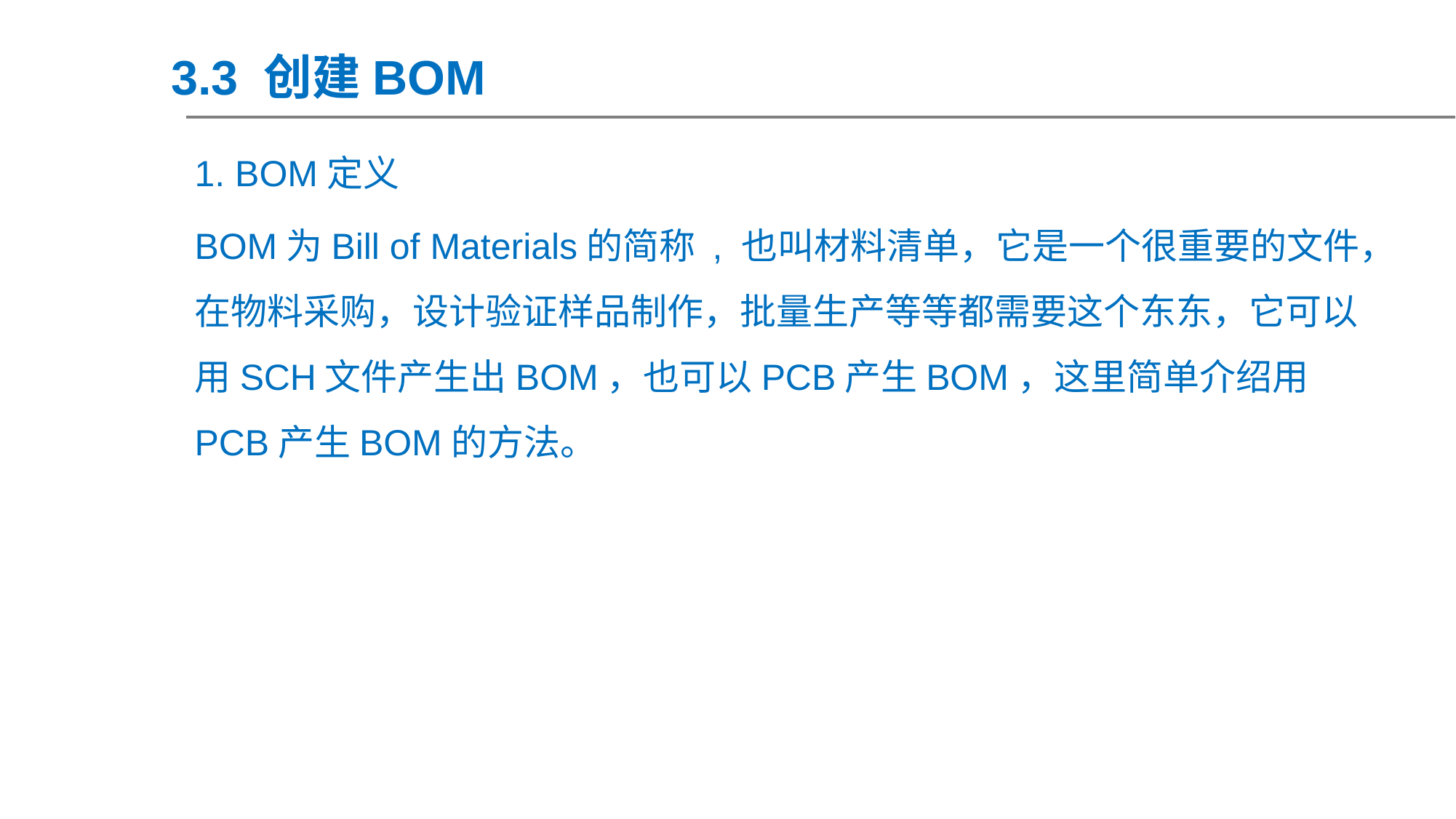

3.3 创建BOM
1. BOM定义
BOM为Bill of Materials的简称 , 也叫材料清单，它是一个很重要的文件，在物料采购，设计验证样品制作，批量生产等等都需要这个东东，它可以用SCH文件产生出BOM，也可以PCB产生BOM，这里简单介绍用PCB产生BOM的方法。